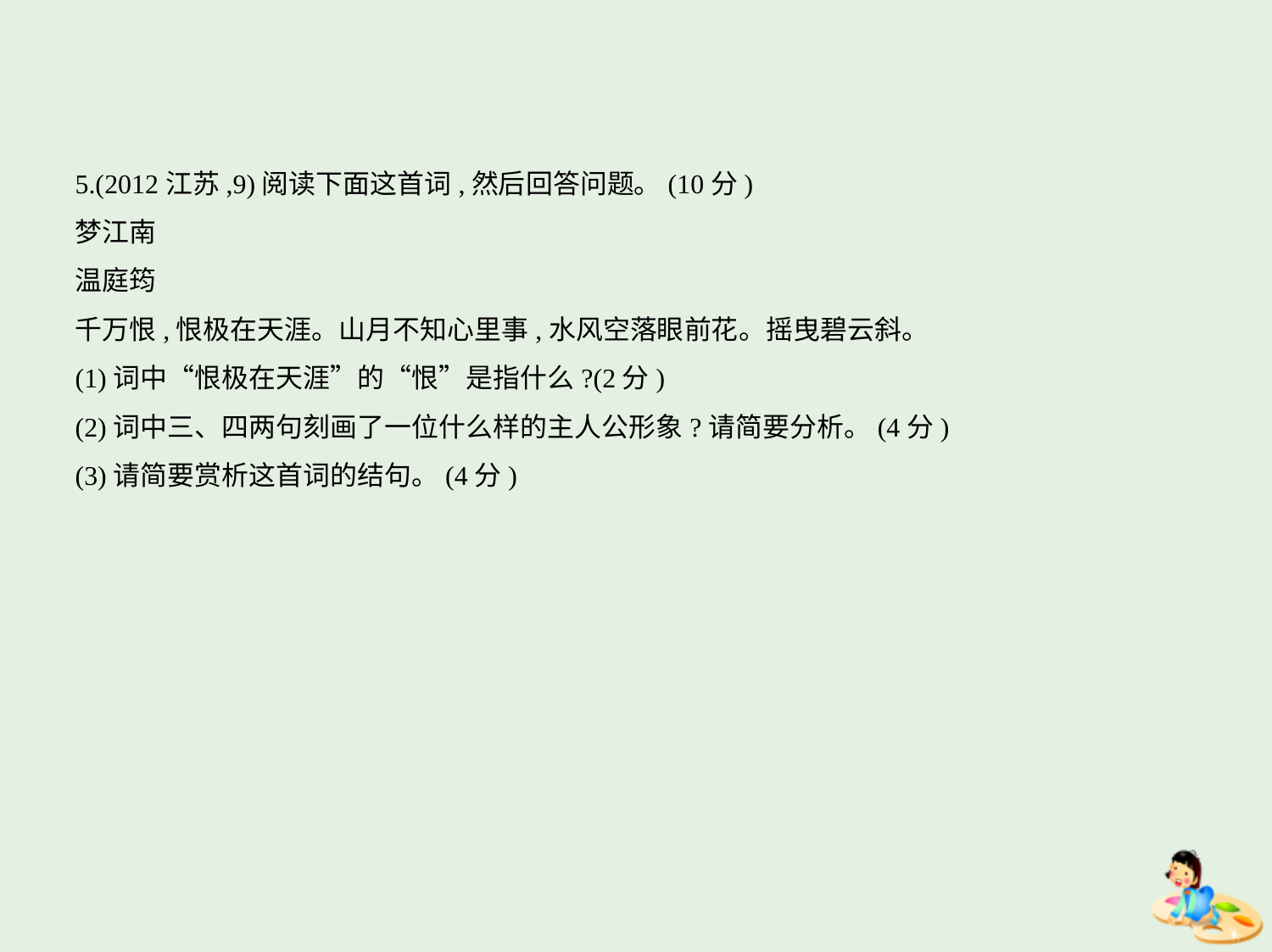

5.(2012江苏,9)阅读下面这首词,然后回答问题。(10分)
梦江南
温庭筠
千万恨,恨极在天涯。山月不知心里事,水风空落眼前花。摇曳碧云斜。
(1)词中“恨极在天涯”的“恨”是指什么?(2分)
(2)词中三、四两句刻画了一位什么样的主人公形象?请简要分析。(4分)
(3)请简要赏析这首词的结句。(4分)